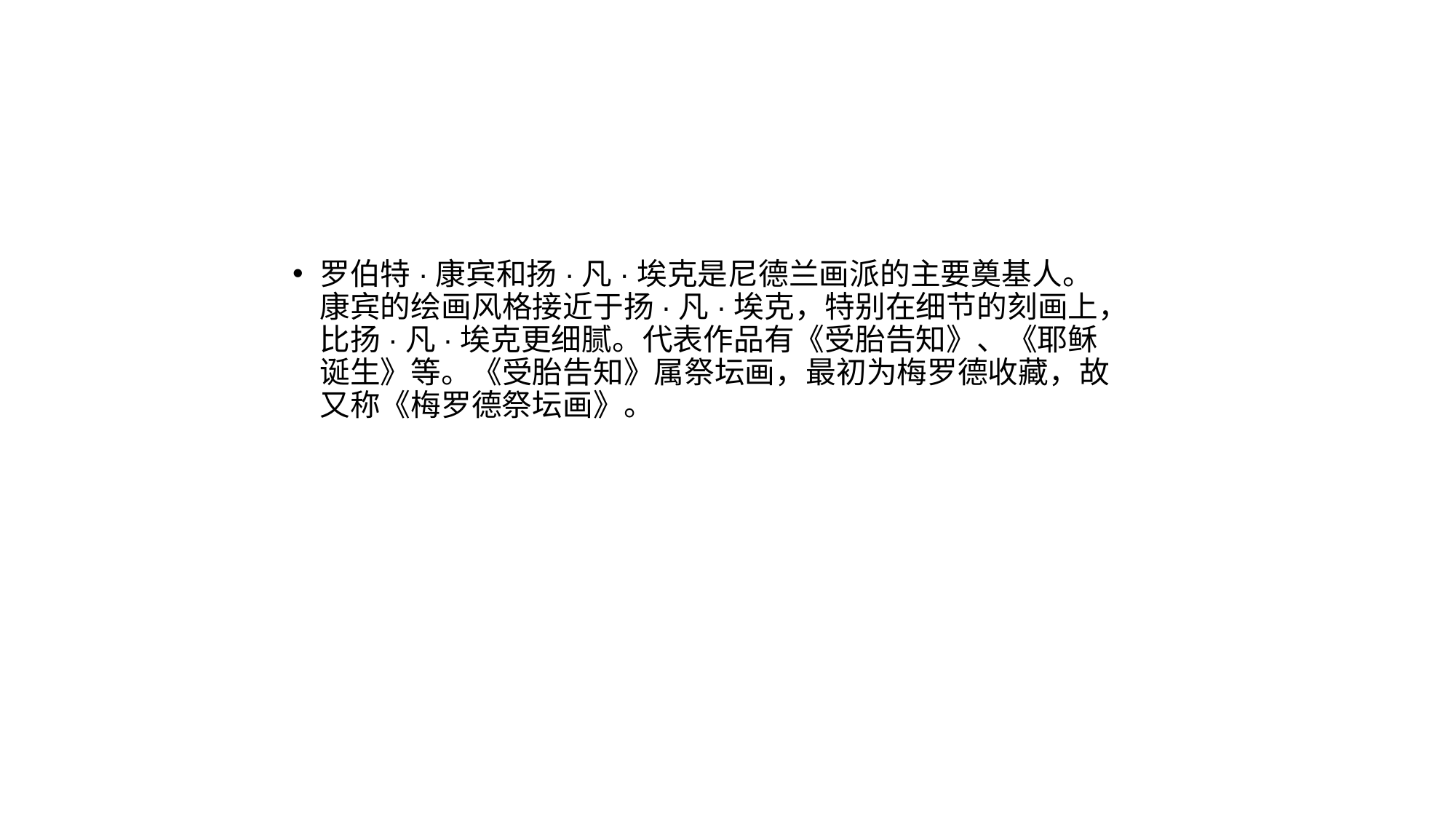

罗伯特·康宾和扬·凡·埃克是尼德兰画派的主要奠基人。康宾的绘画风格接近于扬·凡·埃克，特别在细节的刻画上，比扬·凡·埃克更细腻。代表作品有《受胎告知》、《耶稣诞生》等。《受胎告知》属祭坛画，最初为梅罗德收藏，故又称《梅罗德祭坛画》。